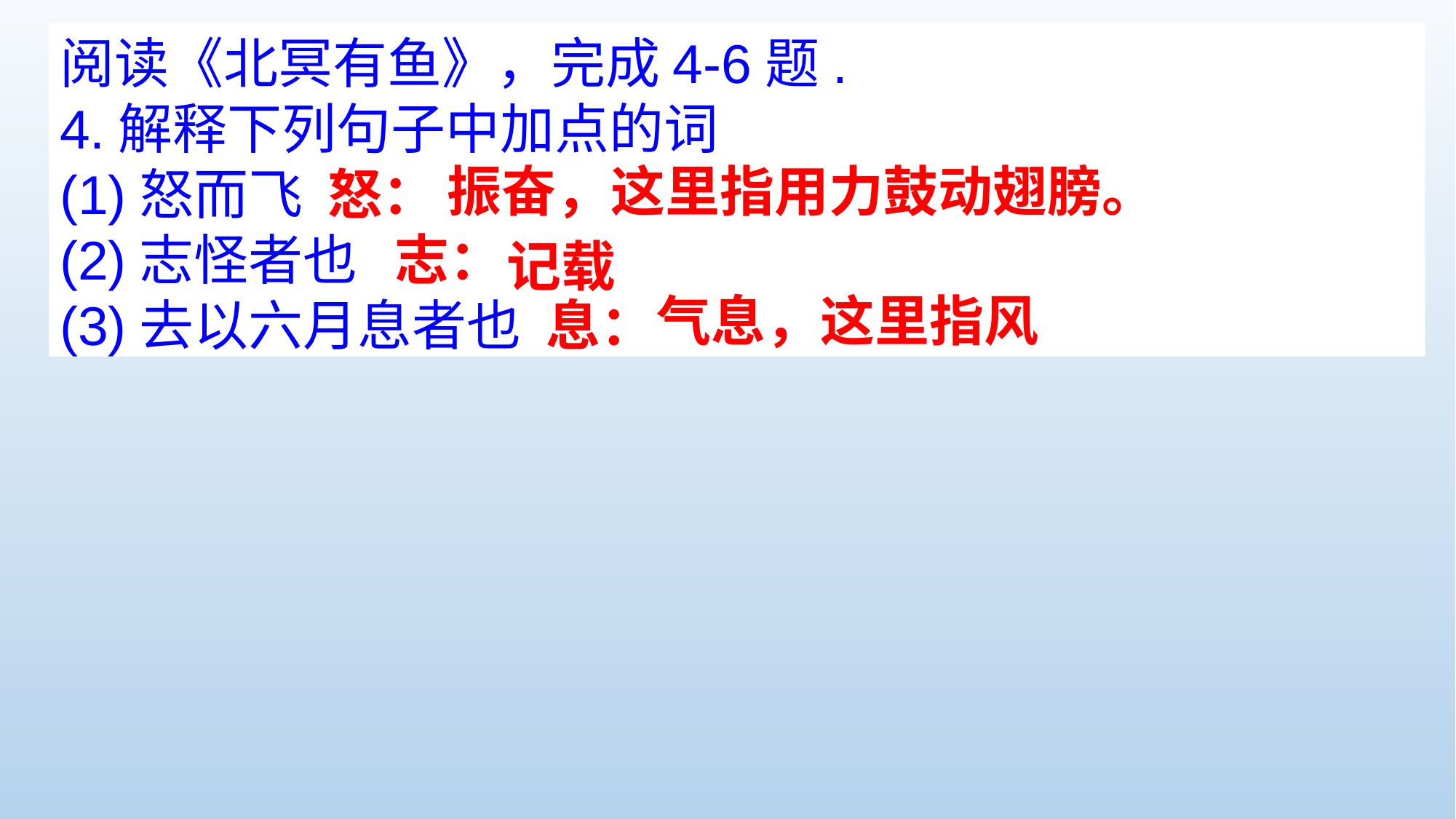

阅读《北冥有鱼》，完成4-6题.
4.解释下列句子中加点的词
(1)怒而飞  怒：
(2)志怪者也   志：
(3)去以六月息者也  息：
振奋，这里指用力鼓动翅膀。
记载
气息，这里指风